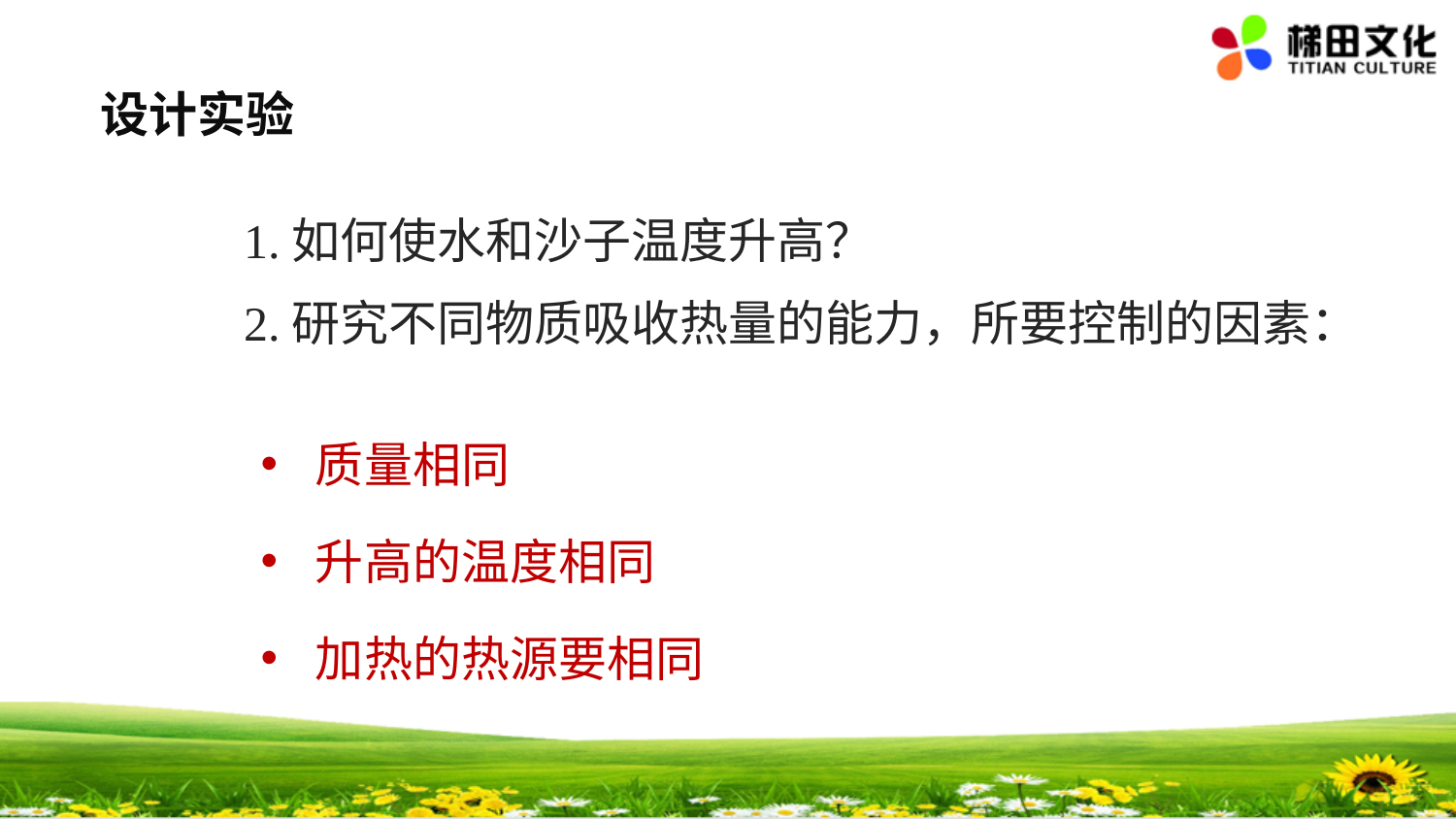

设计实验
1.如何使水和沙子温度升高？
2.研究不同物质吸收热量的能力，所要控制的因素：
质量相同
升高的温度相同
加热的热源要相同